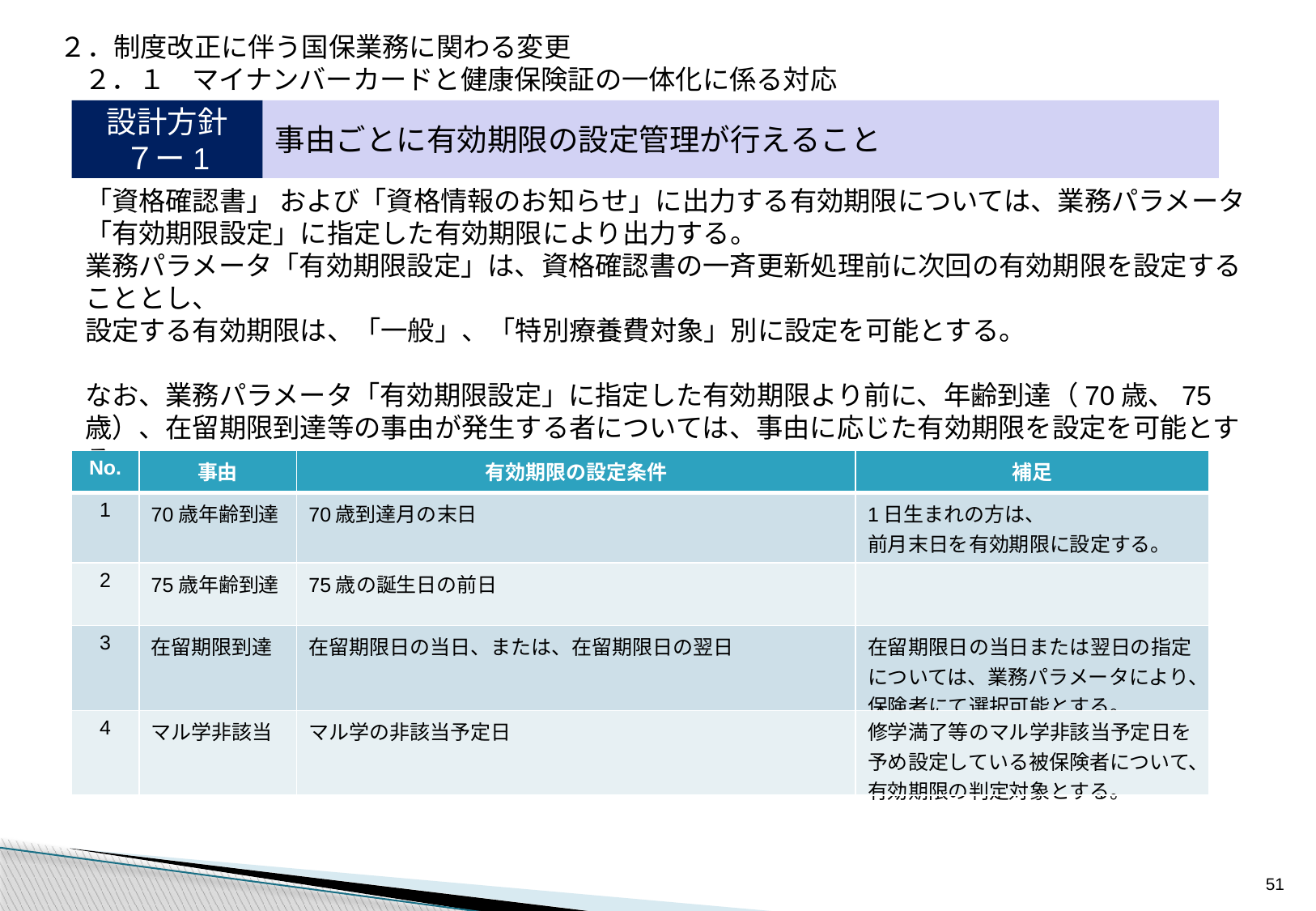

２．制度改正に伴う国保業務に関わる変更
２．１　マイナンバーカードと健康保険証の一体化に係る対応
設計方針
７ー1
事由ごとに有効期限の設定管理が行えること
「資格確認書」 および「資格情報のお知らせ」に出力する有効期限については、業務パラメータ「有効期限設定」に指定した有効期限により出力する。
業務パラメータ「有効期限設定」は、資格確認書の一斉更新処理前に次回の有効期限を設定することとし、
設定する有効期限は、「一般」、「特別療養費対象」別に設定を可能とする。

なお、業務パラメータ「有効期限設定」に指定した有効期限より前に、年齢到達（70歳、75歳）、在留期限到達等の事由が発生する者については、事由に応じた有効期限を設定を可能とする。
有効期限判定の対象となる事由を以下に示す。
| No. | 事由 | 有効期限の設定条件 | 補足 |
| --- | --- | --- | --- |
| 1 | 70歳年齢到達 | 70歳到達月の末日 | 1日生まれの方は、 前月末日を有効期限に設定する。 |
| 2 | 75歳年齢到達 | 75歳の誕生日の前日 |  |
| 3 | 在留期限到達 | 在留期限日の当日、または、在留期限日の翌日 | 在留期限日の当日または翌日の指定については、業務パラメータにより、保険者にて選択可能とする。 |
| 4 | マル学非該当 | マル学の非該当予定日 | 修学満了等のマル学非該当予定日を予め設定している被保険者について、有効期限の判定対象とする。 |
51